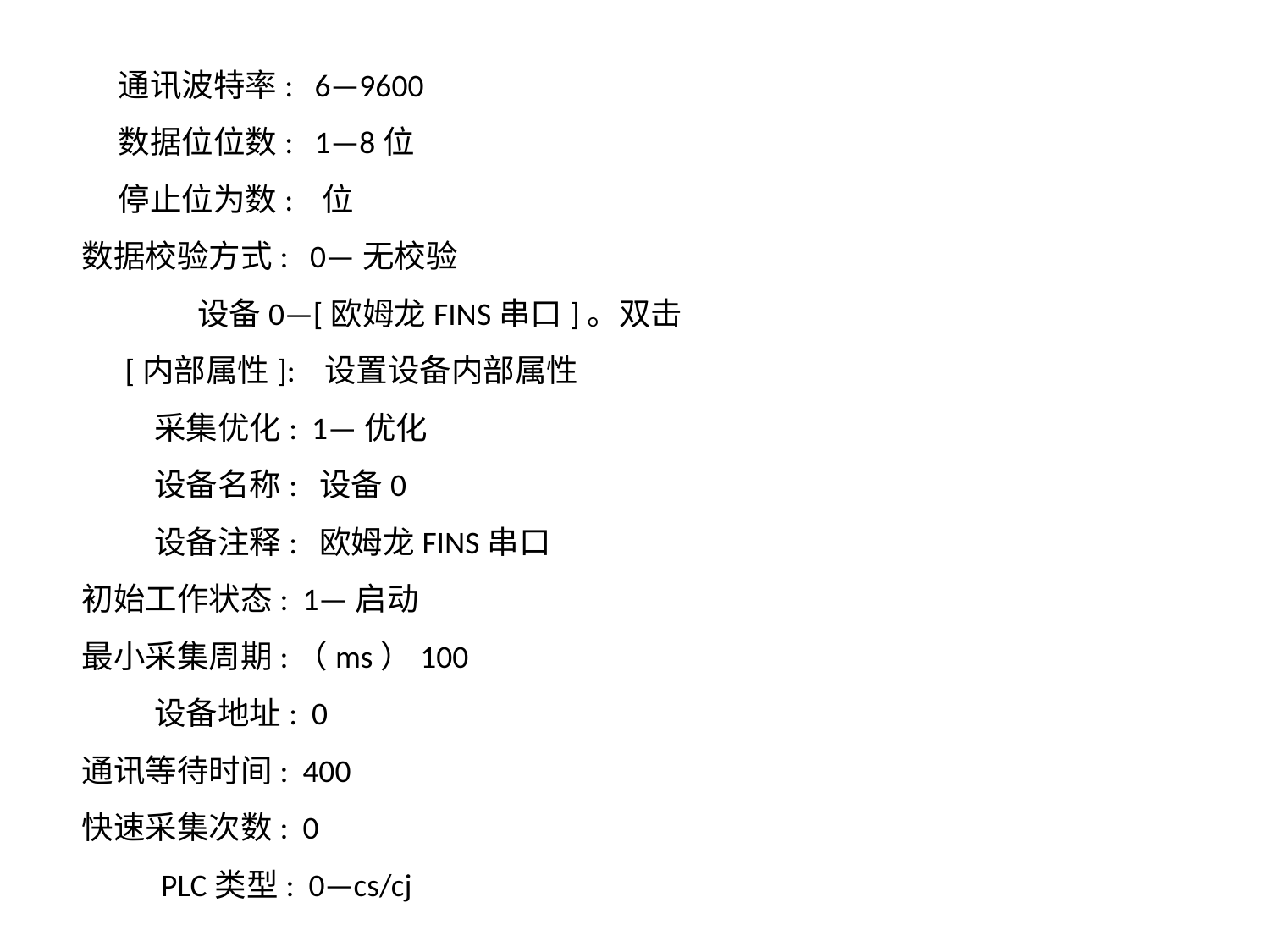

通讯波特率:   6—9600
    数据位位数:   1—8位
    停止位为数:   位
数据校验方式:   0—无校验
               设备0—[欧姆龙FINS串口]。双击
      [内部属性]:   设置设备内部属性
         采集优化:  1—优化
         设备名称:  设备0
         设备注释:  欧姆龙FINS串口
初始工作状态:  1—启动
最小采集周期:（ms）100
         设备地址:  0
通讯等待时间:  400
快速采集次数:  0
           PLC类型:  0—cs/cj